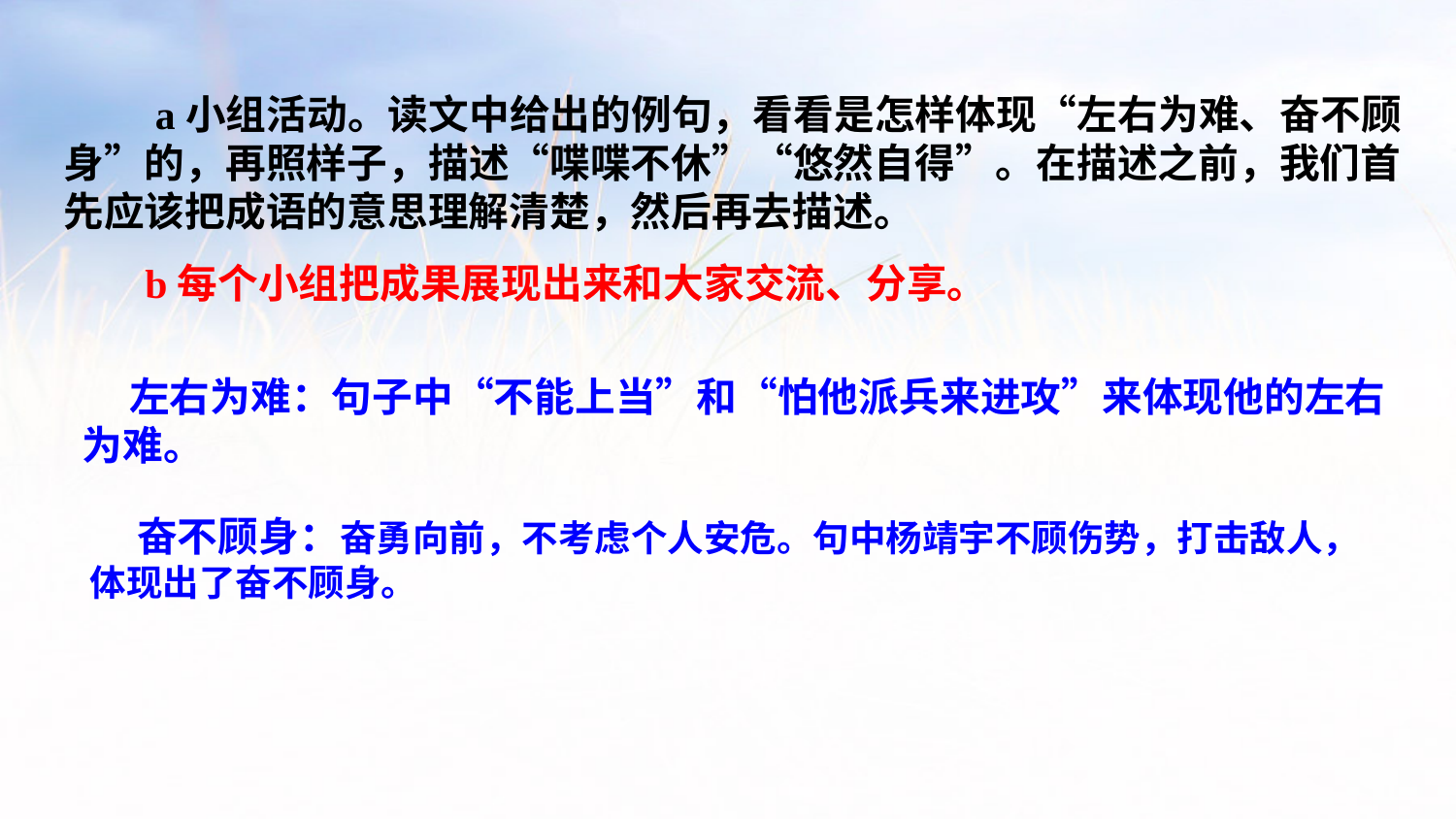

a小组活动。读文中给出的例句，看看是怎样体现“左右为难、奋不顾身”的，再照样子，描述“喋喋不休”“悠然自得”。在描述之前，我们首先应该把成语的意思理解清楚，然后再去描述。
        b每个小组把成果展现出来和大家交流、分享。
左右为难：句子中“不能上当”和“怕他派兵来进攻”来体现他的左右为难。
奋不顾身：奋勇向前，不考虑个人安危。句中杨靖宇不顾伤势，打击敌人，体现出了奋不顾身。